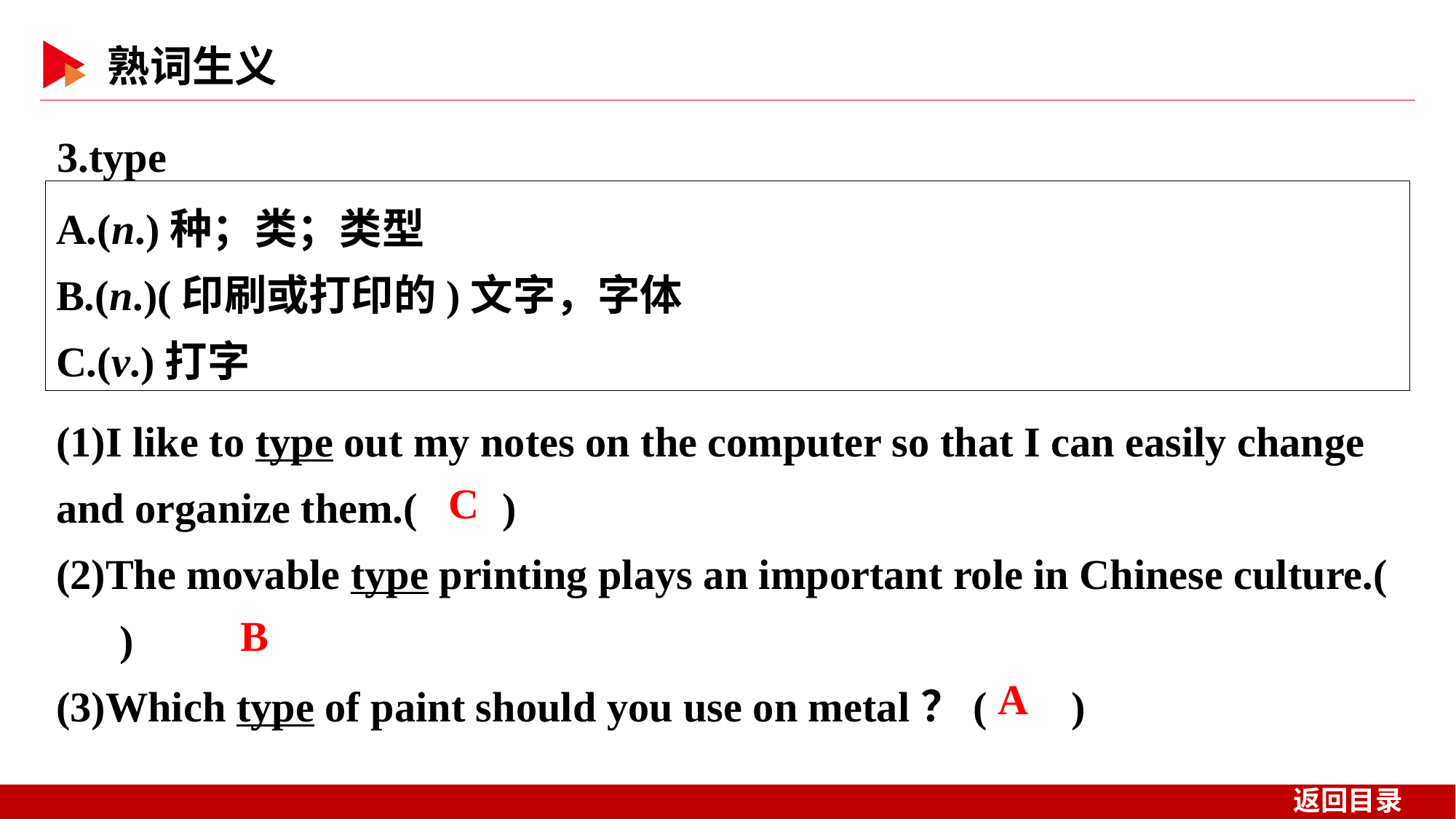

3.type
A.(n.)种；类；类型
B.(n.)(印刷或打印的)文字，字体
C.(v.)打字
(1)I like to type out my notes on the computer so that I can easily change and organize them.(        )
(2)The movable type printing plays an important role in Chinese culture.(        )
(3)Which type of paint should you use on metal？(        )
   C
   B
   A